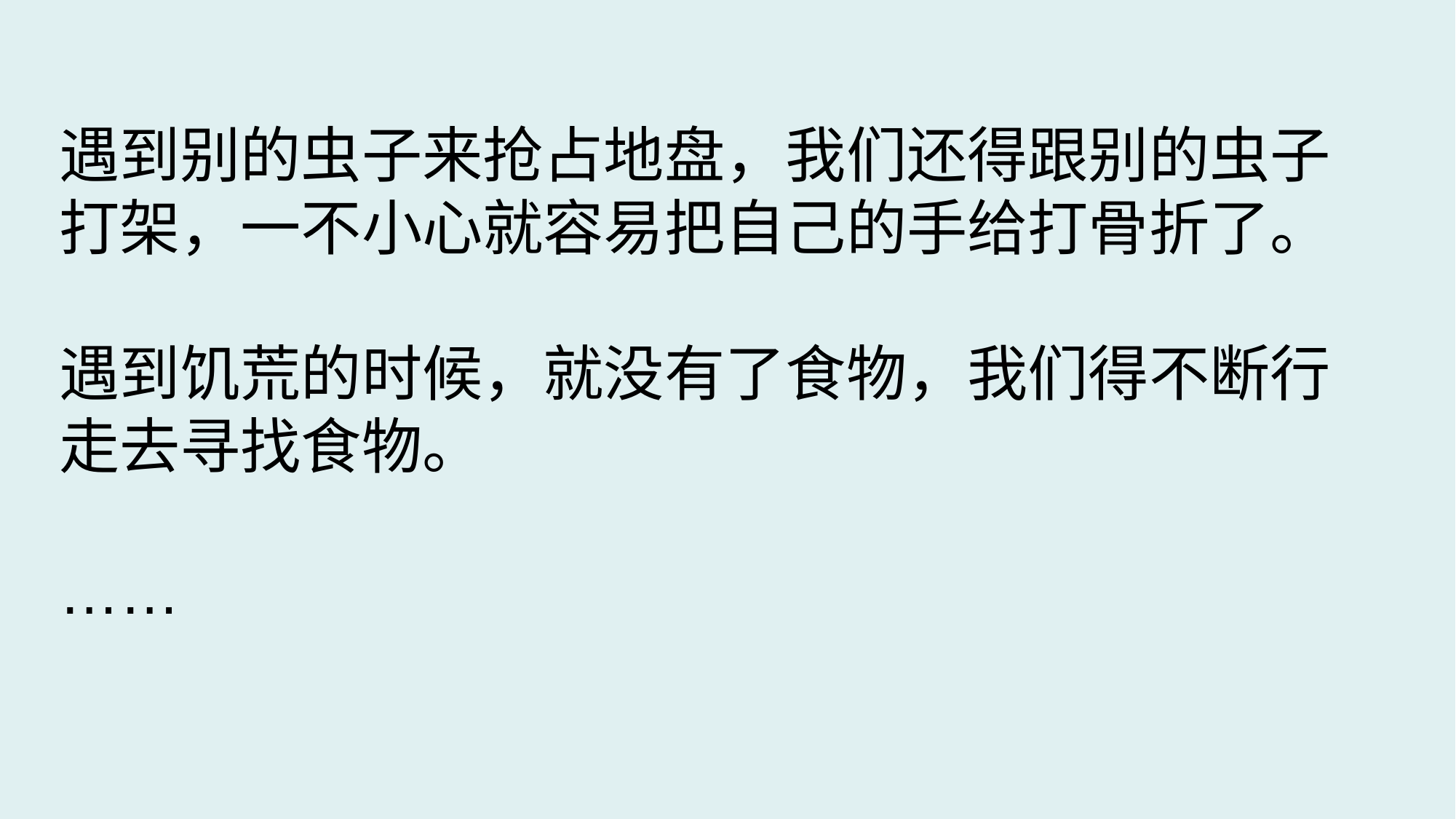

遇到别的虫子来抢占地盘，我们还得跟别的虫子打架，一不小心就容易把自己的手给打骨折了。

遇到饥荒的时候，就没有了食物，我们得不断行走去寻找食物。

……